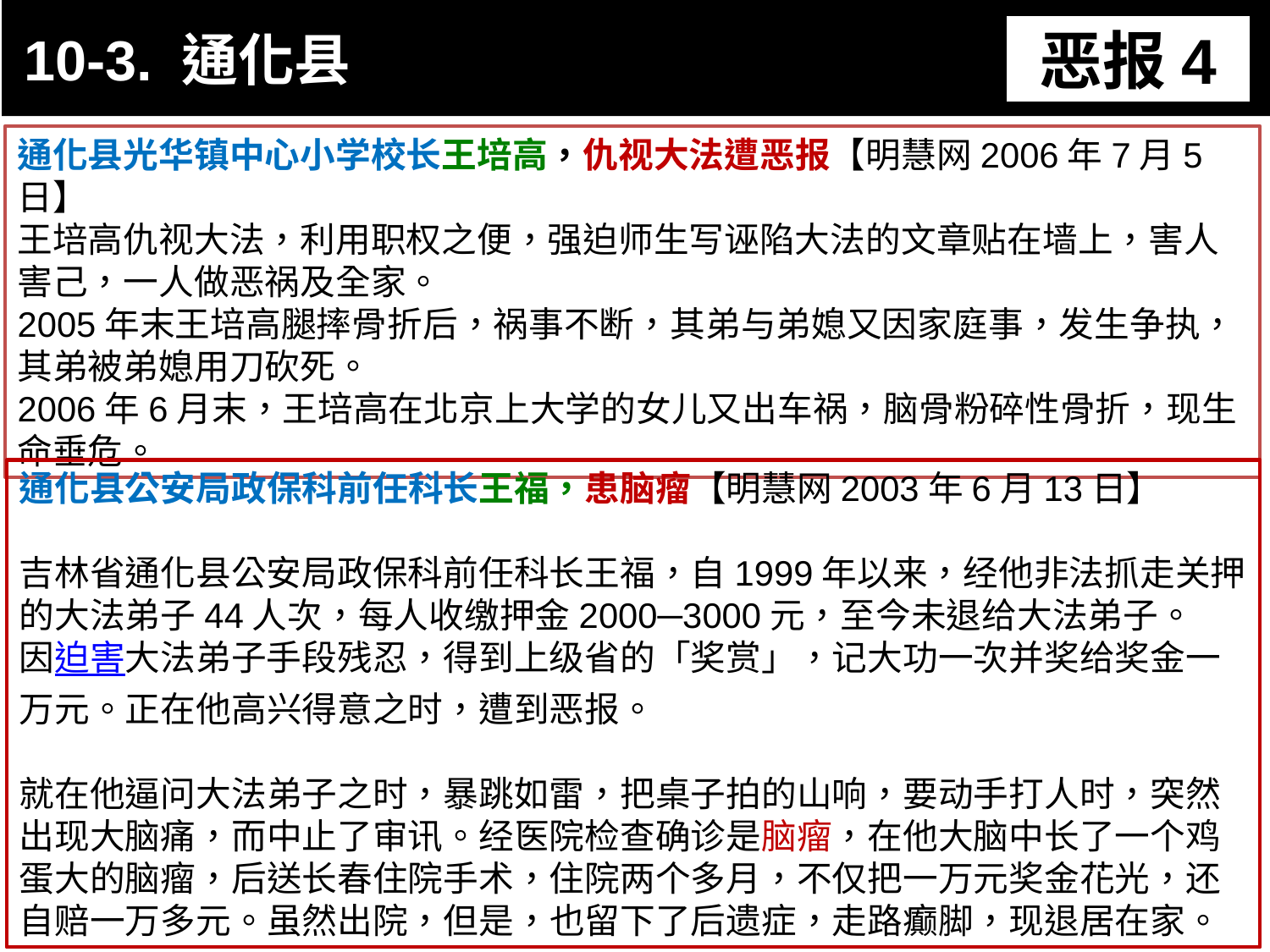

10-3. 通化县

恶报4
11-3. XX市官员恶报实例
通化县光华镇中心小学校长王培高，仇视大法遭恶报【明慧网2006年7月5日】
王培高仇视大法，利用职权之便，强迫师生写诬陷大法的文章贴在墙上，害人害己，一人做恶祸及全家。
2005年末王培高腿摔骨折后，祸事不断，其弟与弟媳又因家庭事，发生争执，其弟被弟媳用刀砍死。
2006年6月末，王培高在北京上大学的女儿又出车祸，脑骨粉碎性骨折，现生命垂危。
通化县公安局政保科前任科长王福，患脑瘤【明慧网2003年6月13日】

吉林省通化县公安局政保科前任科长王福，自1999年以来，经他非法抓走关押的大法弟子44人次，每人收缴押金2000─3000元，至今未退给大法弟子。
因迫害大法弟子手段残忍，得到上级省的「奖赏」，记大功一次并奖给奖金一万元。正在他高兴得意之时，遭到恶报。

就在他逼问大法弟子之时，暴跳如雷，把桌子拍的山响，要动手打人时，突然出现大脑痛，而中止了审讯。经医院检查确诊是脑瘤，在他大脑中长了一个鸡蛋大的脑瘤，后送长春住院手术，住院两个多月，不仅把一万元奖金花光，还自赔一万多元。虽然出院，但是，也留下了后遗症，走路癫脚，现退居在家。